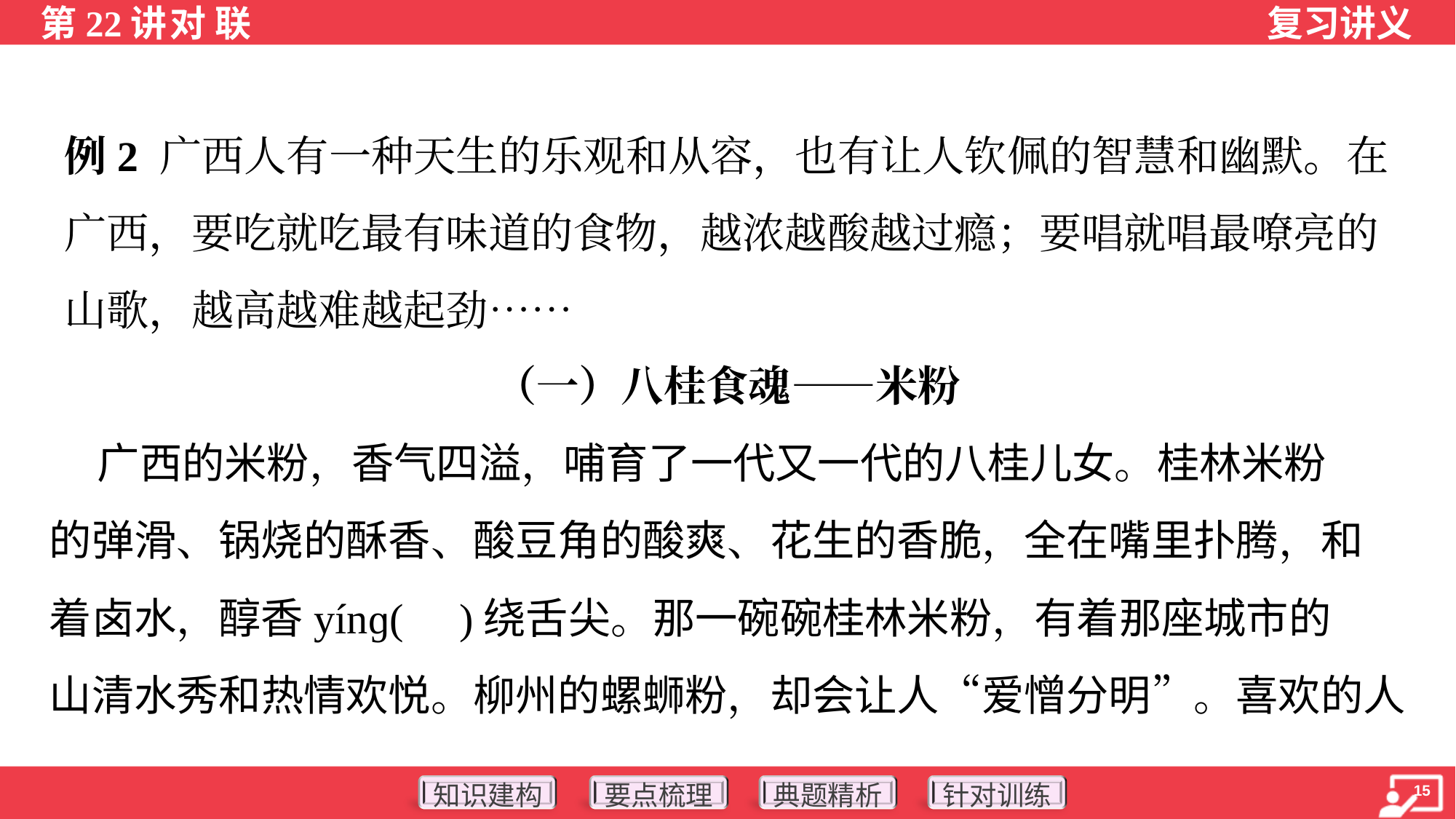

例2 广西人有一种天生的乐观和从容，也有让人钦佩的智慧和幽默。在
广西，要吃就吃最有味道的食物，越浓越酸越过瘾；要唱就唱最嘹亮的
山歌，越高越难越起劲……
（一）八桂食魂——米粉
    广西的米粉，香气四溢，哺育了一代又一代的八桂儿女。桂林米粉
的弹滑、锅烧的酥香、酸豆角的酸爽、花生的香脆，全在嘴里扑腾，和
着卤水，醇香yínɡ(     )绕舌尖。那一碗碗桂林米粉，有着那座城市的
山清水秀和热情欢悦。柳州的螺蛳粉，却会让人“爱憎分明”。喜欢的人